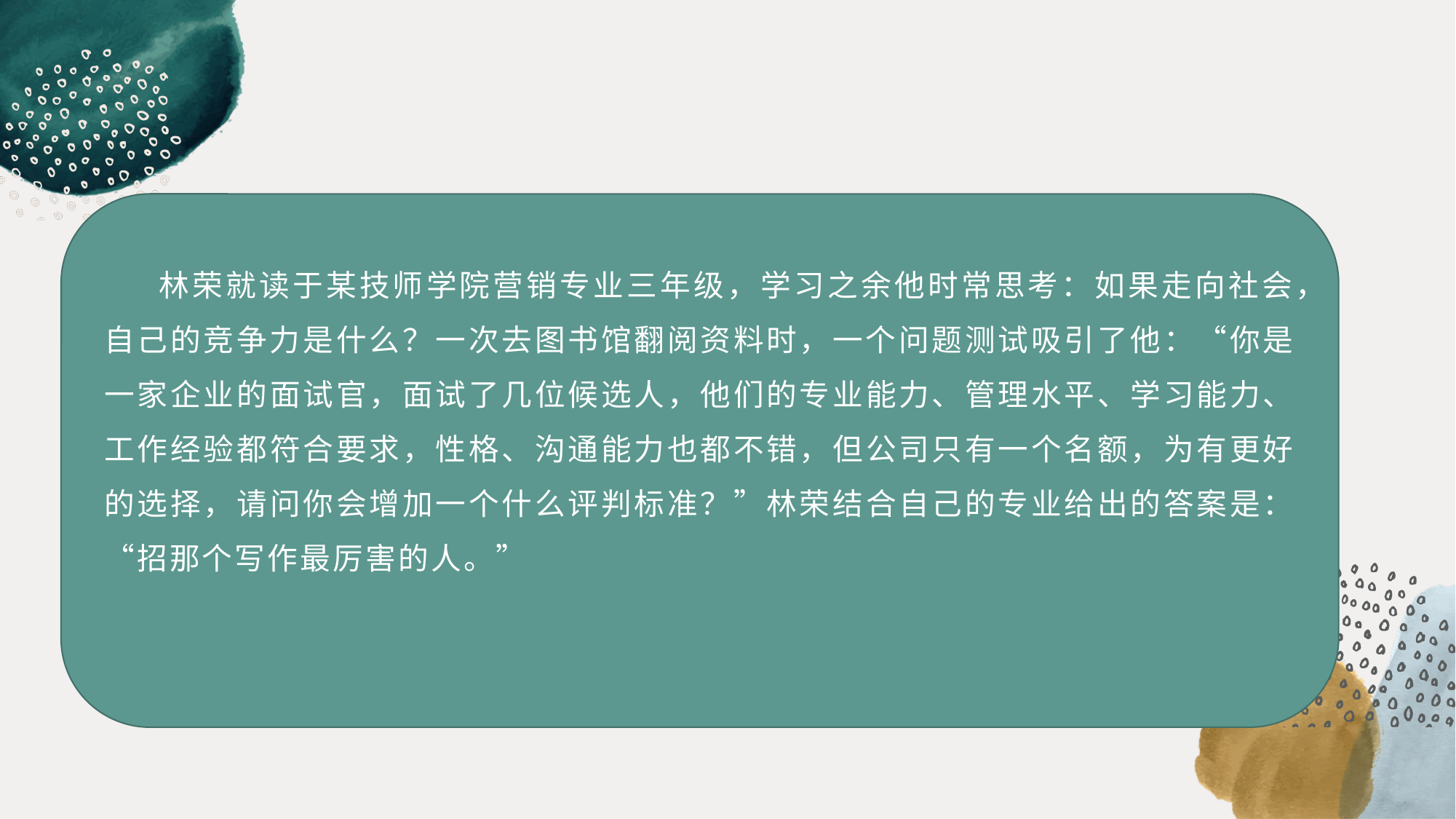

林荣就读于某技师学院营销专业三年级，学习之余他时常思考：如果走向社会，自己的竞争力是什么？一次去图书馆翻阅资料时，一个问题测试吸引了他：“你是一家企业的面试官，面试了几位候选人，他们的专业能力、管理水平、学习能力、工作经验都符合要求，性格、沟通能力也都不错，但公司只有一个名额，为有更好的选择，请问你会增加一个什么评判标准？”林荣结合自己的专业给出的答案是：“招那个写作最厉害的人。”